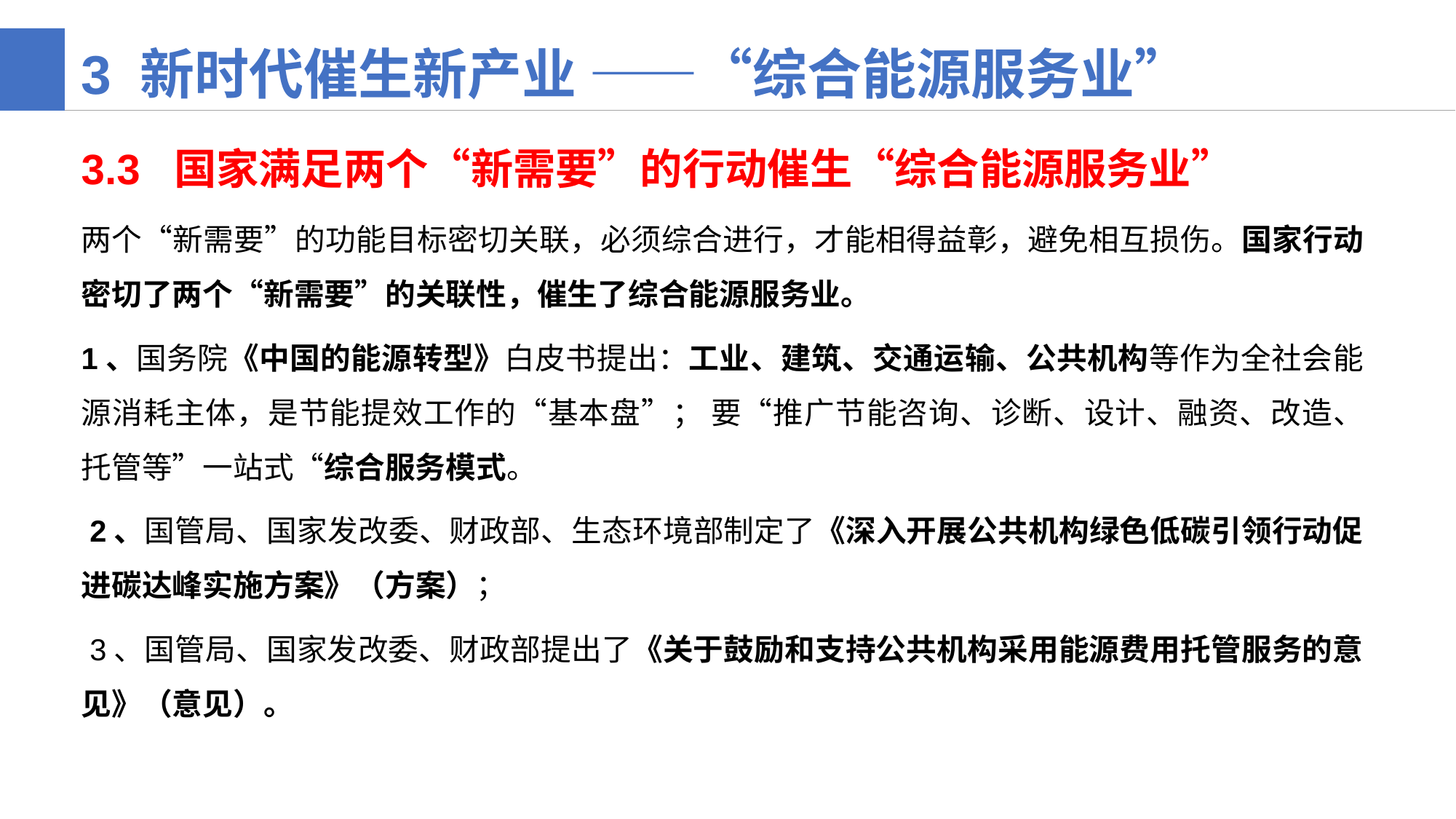

3 新时代催生新产业 ——“综合能源服务业”
3.3  国家满足两个“新需要”的行动催生“综合能源服务业”
两个“新需要”的功能目标密切关联，必须综合进行，才能相得益彰，避免相互损伤。国家行动密切了两个“新需要”的关联性，催生了综合能源服务业。
1、国务院《中国的能源转型》白皮书提出：工业、建筑、交通运输、公共机构等作为全社会能源消耗主体，是节能提效工作的“基本盘”； 要“推广节能咨询、诊断、设计、融资、改造、托管等”一站式“综合服务模式。
 2、国管局、国家发改委、财政部、生态环境部制定了《深入开展公共机构绿色低碳引领行动促进碳达峰实施方案》（方案）；
 3、国管局、国家发改委、财政部提出了《关于鼓励和支持公共机构采用能源费用托管服务的意见》（意见）。